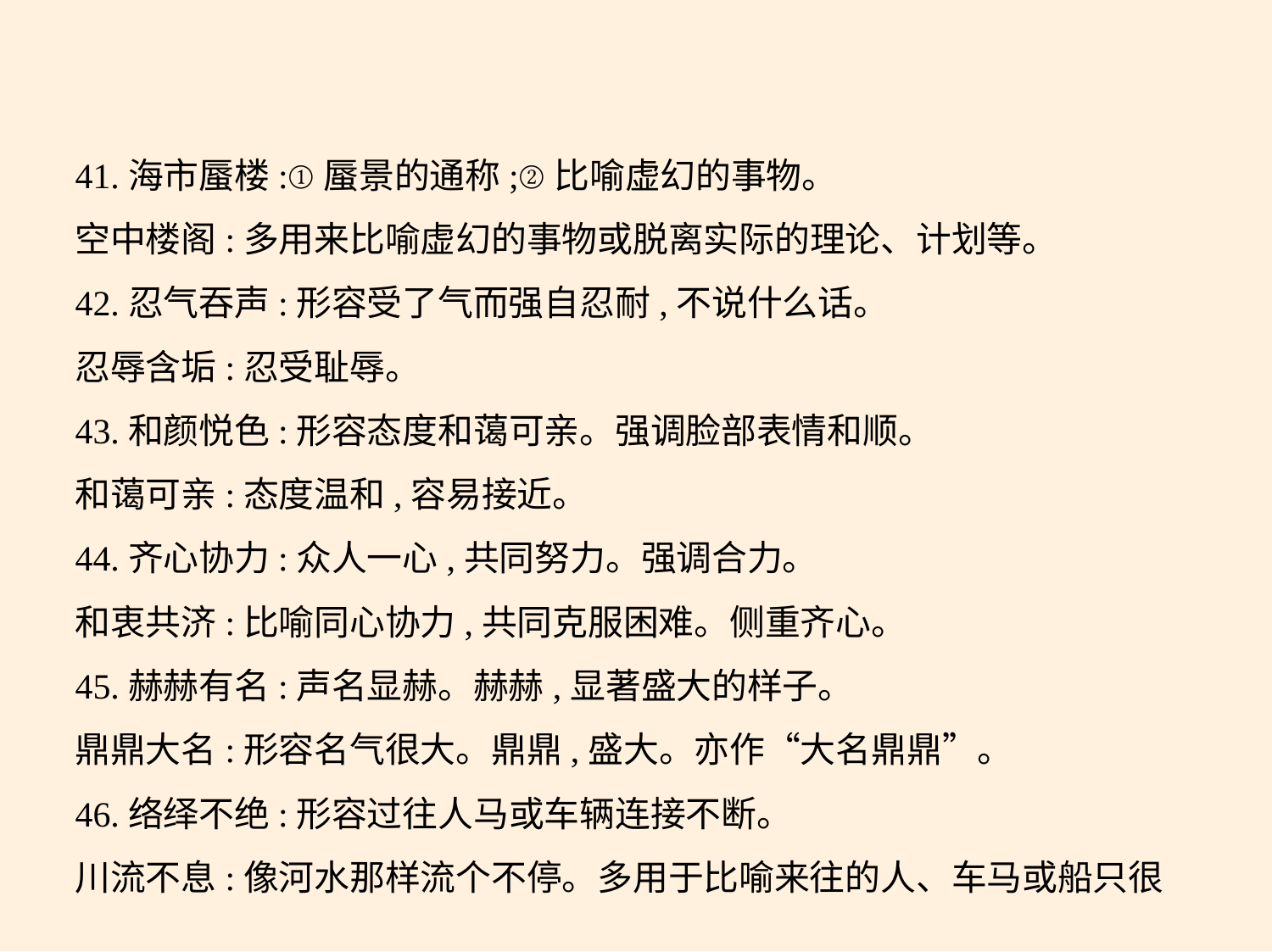

41.海市蜃楼:①蜃景的通称;②比喻虚幻的事物。
空中楼阁:多用来比喻虚幻的事物或脱离实际的理论、计划等。
42.忍气吞声:形容受了气而强自忍耐,不说什么话。
忍辱含垢:忍受耻辱。
43.和颜悦色:形容态度和蔼可亲。强调脸部表情和顺。
和蔼可亲:态度温和,容易接近。
44.齐心协力:众人一心,共同努力。强调合力。
和衷共济:比喻同心协力,共同克服困难。侧重齐心。
45.赫赫有名:声名显赫。赫赫,显著盛大的样子。
鼎鼎大名:形容名气很大。鼎鼎,盛大。亦作“大名鼎鼎”。
46.络绎不绝:形容过往人马或车辆连接不断。
川流不息:像河水那样流个不停。多用于比喻来往的人、车马或船只很